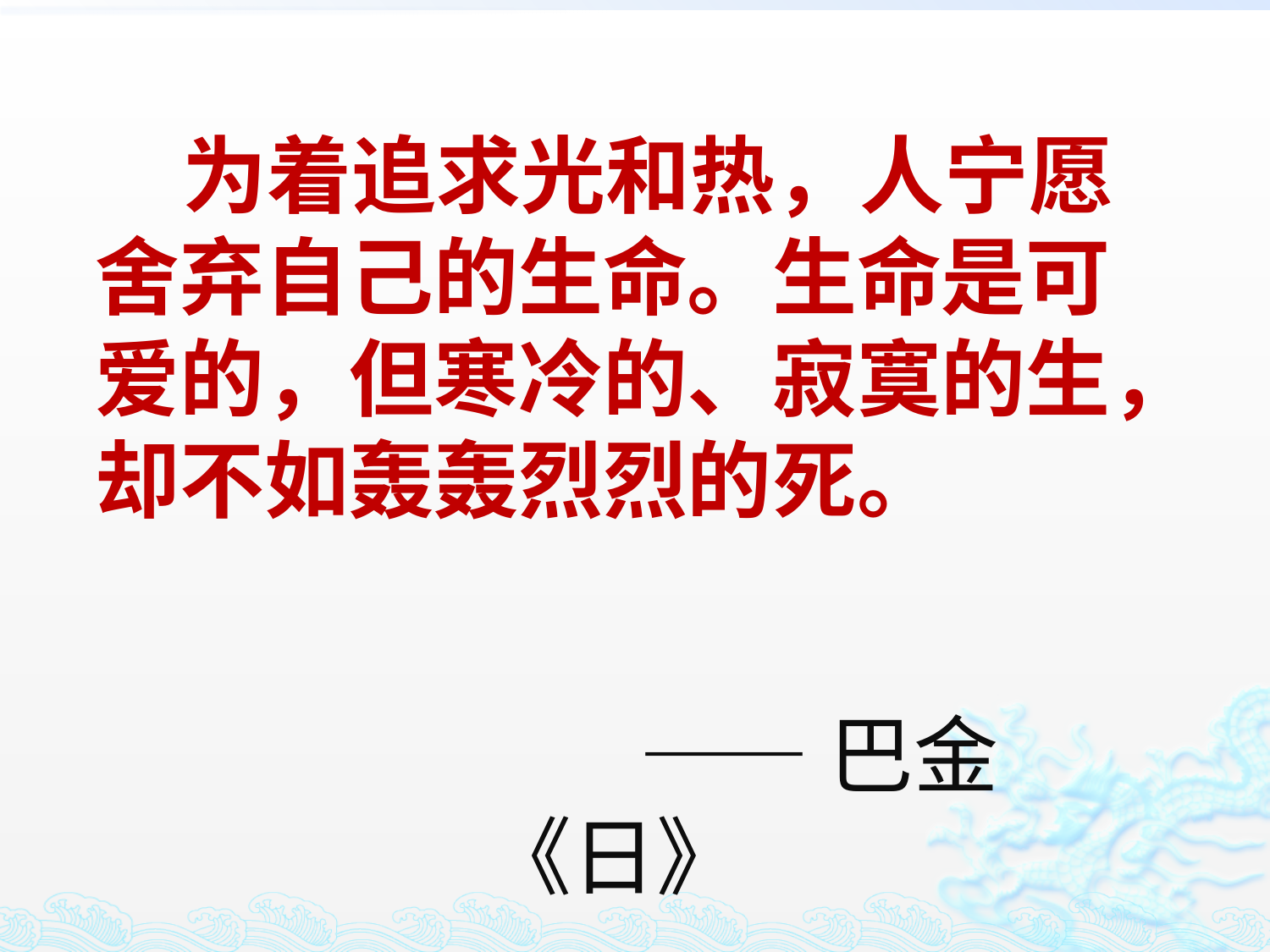

为着追求光和热，人宁愿舍弃自己的生命。生命是可爱的，但寒冷的、寂寞的生，却不如轰轰烈烈的死。
        ——巴金《日》